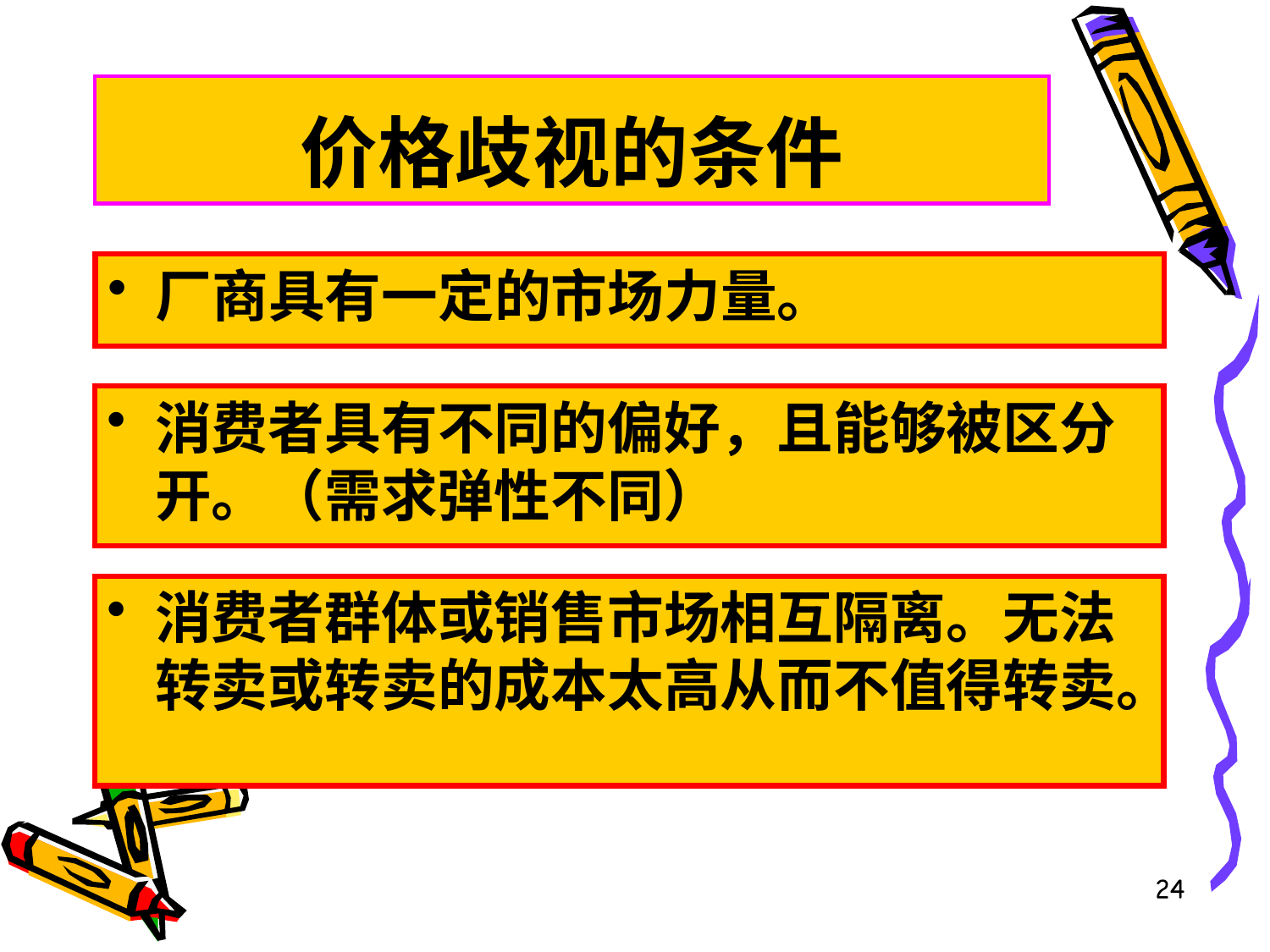

# 价格歧视的条件
厂商具有一定的市场力量。
消费者具有不同的偏好，且能够被区分开。（需求弹性不同）
消费者群体或销售市场相互隔离。无法转卖或转卖的成本太高从而不值得转卖。
24